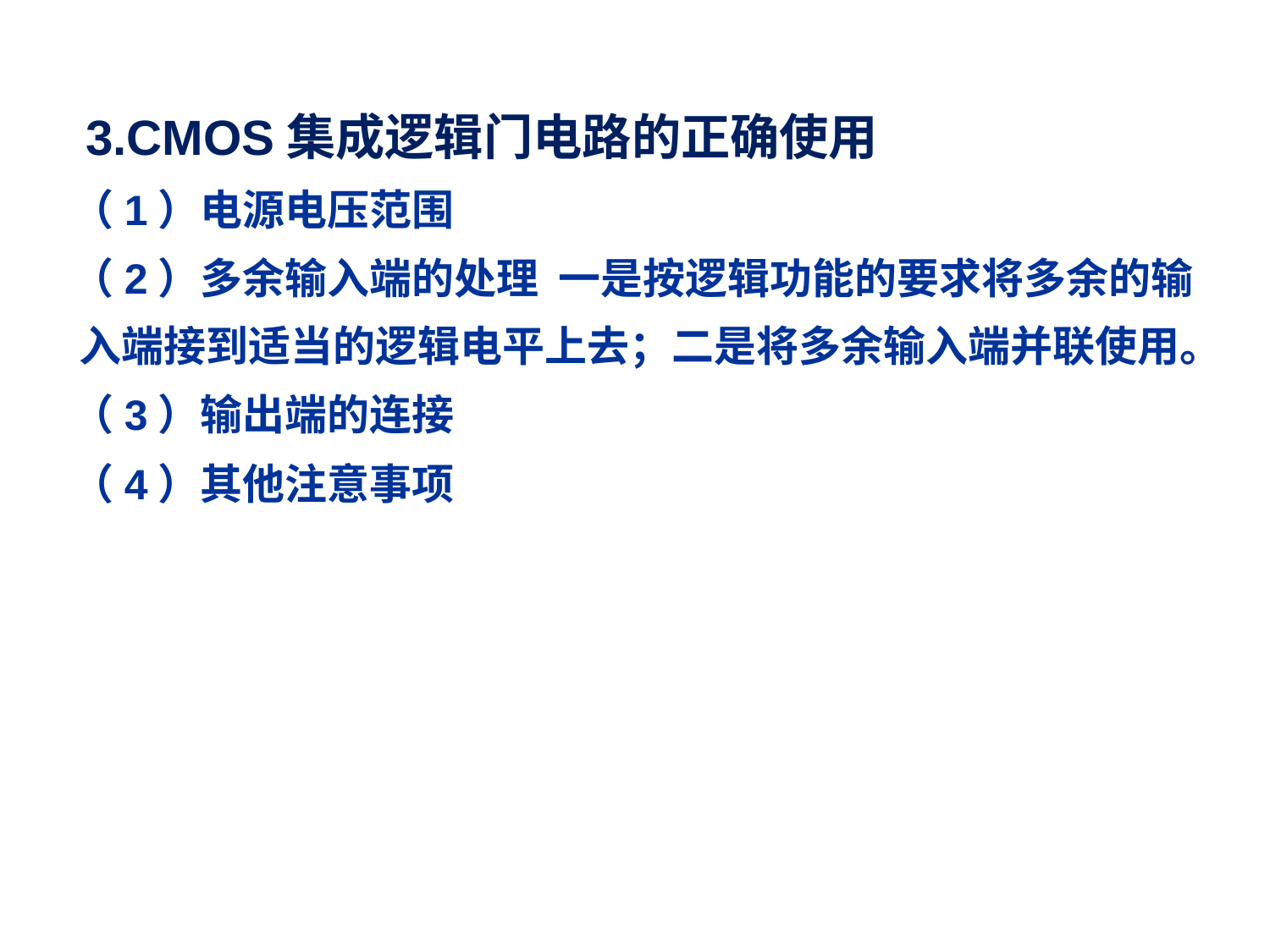

3.CMOS集成逻辑门电路的正确使用
（1）电源电压范围
（2）多余输入端的处理  一是按逻辑功能的要求将多余的输入端接到适当的逻辑电平上去；二是将多余输入端并联使用。
（3）输出端的连接
（4）其他注意事项